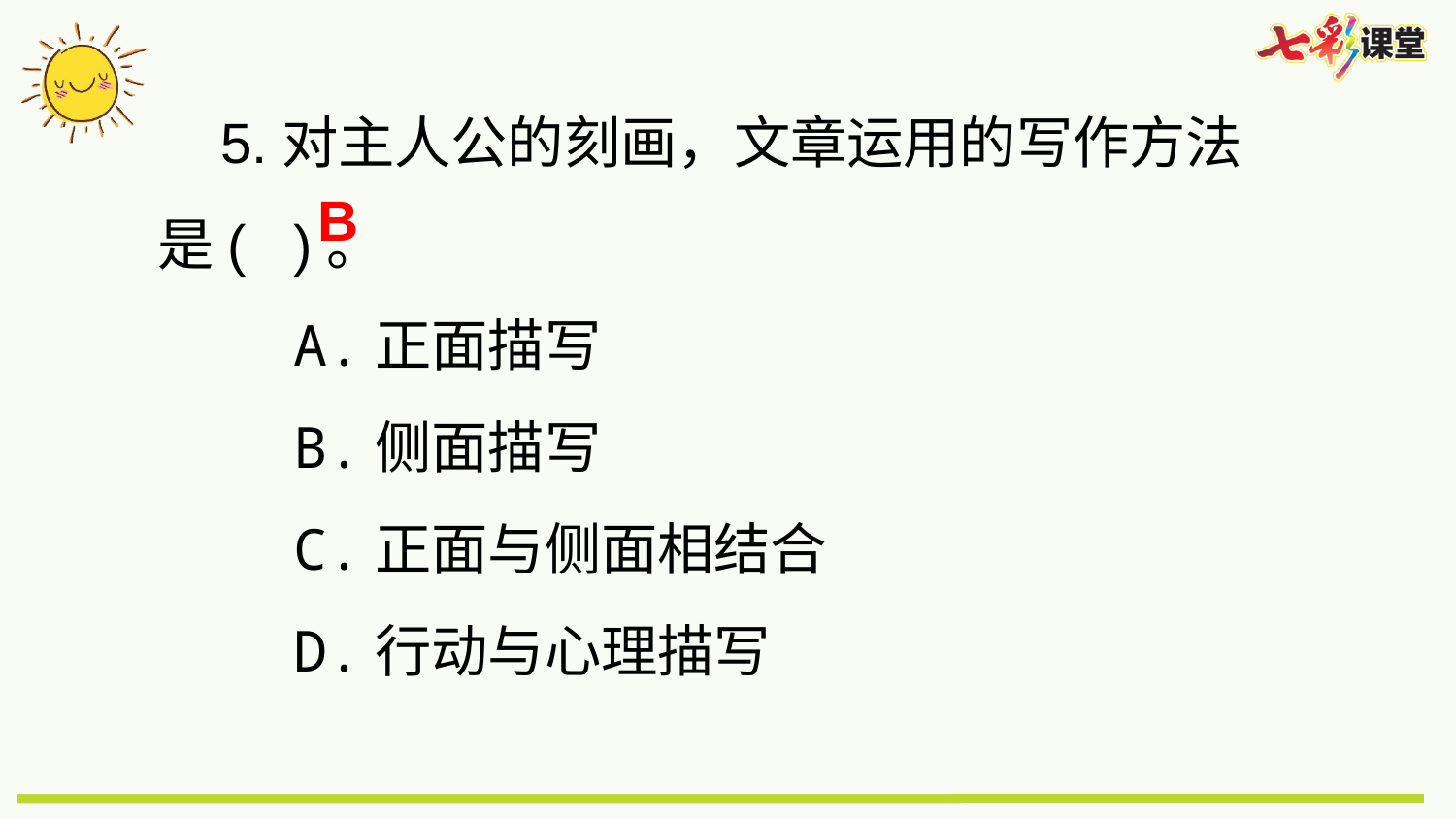

5.对主人公的刻画，文章运用的写作方法是(   )。
    A.正面描写
    B.侧面描写
    C.正面与侧面相结合
    D.行动与心理描写
B